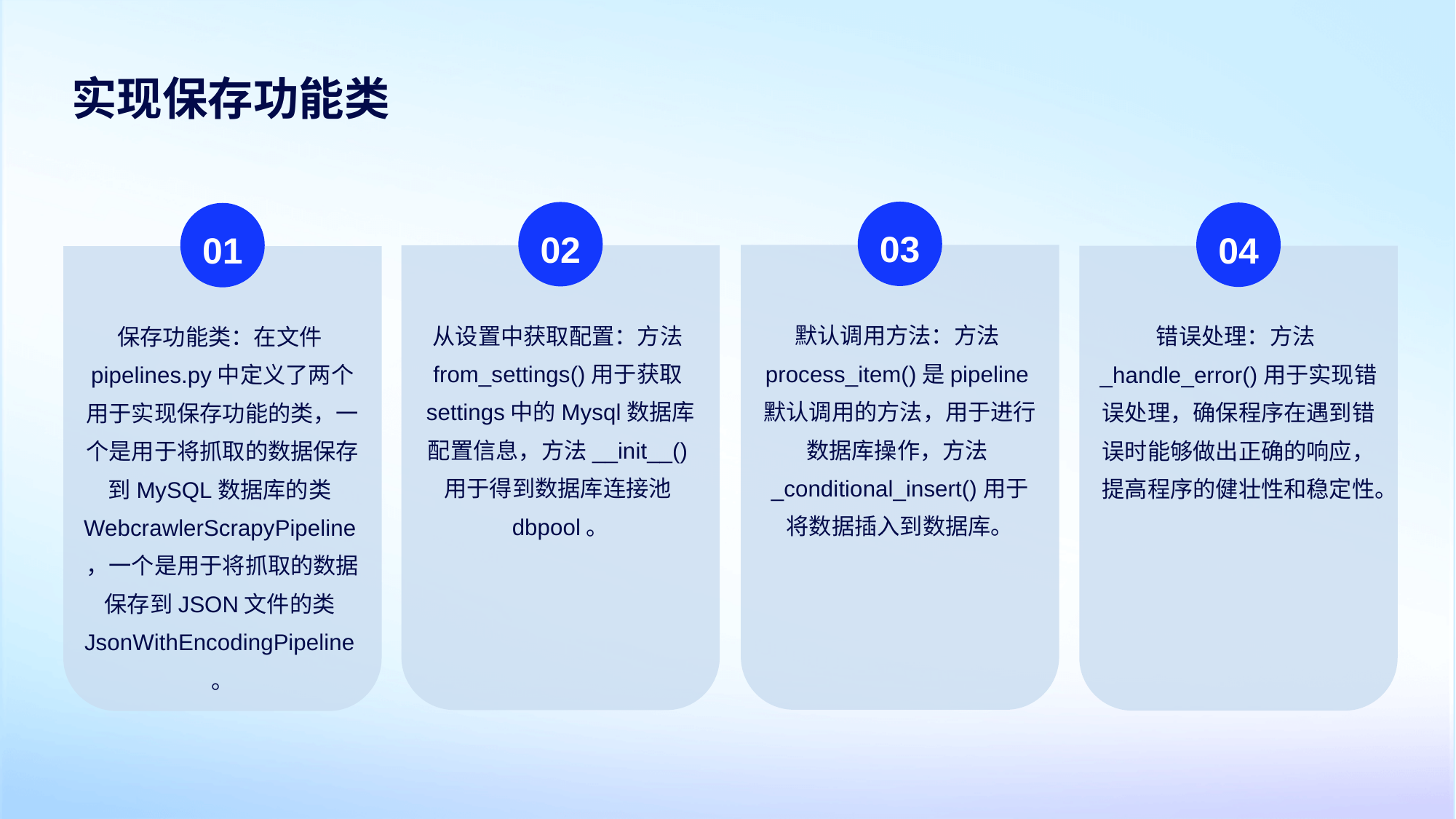

实现保存功能类
03
02

04

01

默认调用方法：方法process_item()是pipeline默认调用的方法，用于进行数据库操作，方法_conditional_insert()用于将数据插入到数据库。
从设置中获取配置：方法from_settings()用于获取settings中的Mysql数据库配置信息，方法__init__()用于得到数据库连接池dbpool。
错误处理：方法_handle_error()用于实现错误处理，确保程序在遇到错误时能够做出正确的响应，提高程序的健壮性和稳定性。
保存功能类：在文件pipelines.py中定义了两个用于实现保存功能的类，一个是用于将抓取的数据保存到MySQL数据库的类WebcrawlerScrapyPipeline，一个是用于将抓取的数据保存到JSON文件的类JsonWithEncodingPipeline。